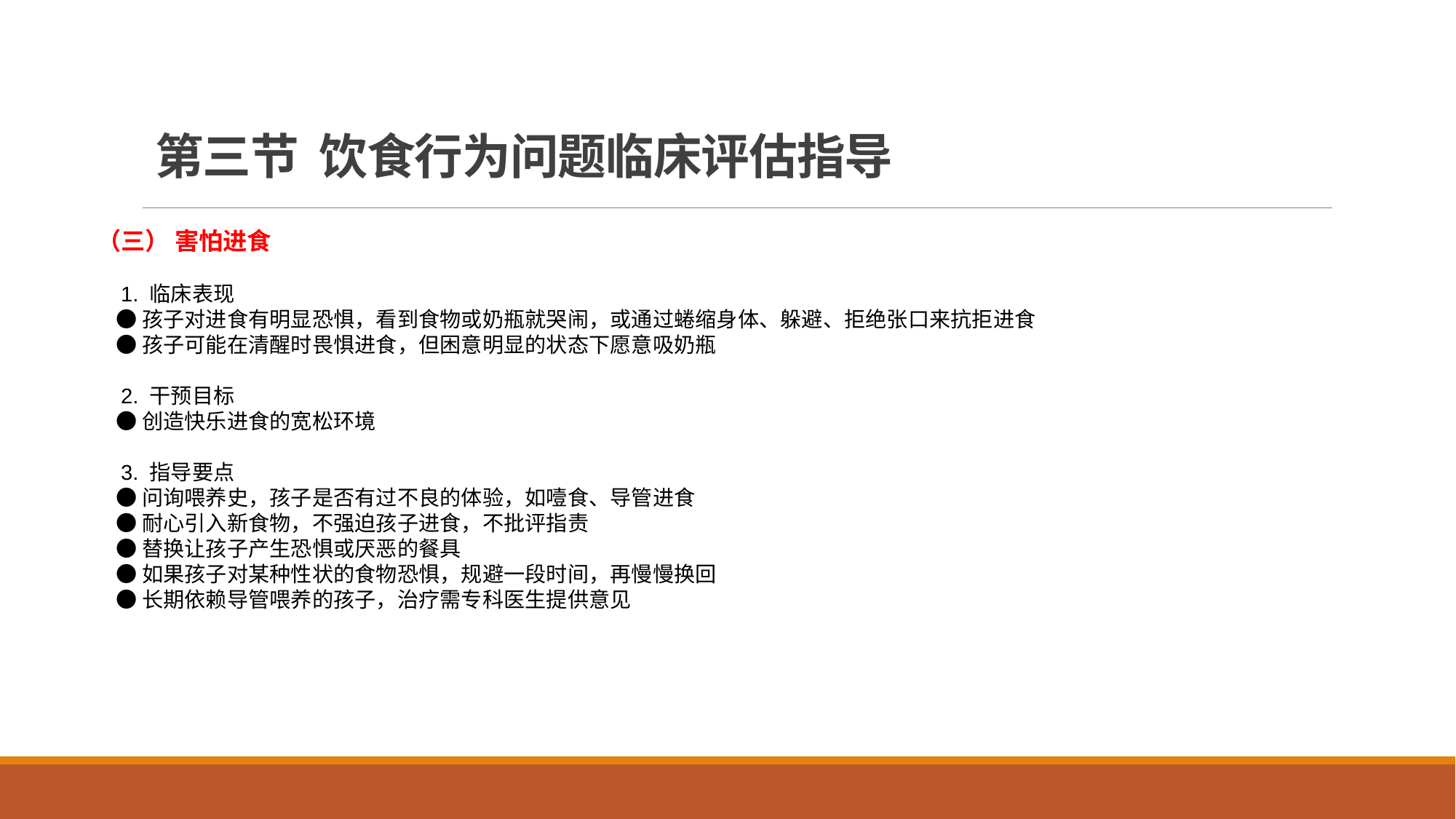

# 第三节  饮食行为问题临床评估指导
（三） 害怕进食

    1. 临床表现
    ●孩子对进食有明显恐惧，看到食物或奶瓶就哭闹，或通过蜷缩身体、躲避、拒绝张口来抗拒进食
    ●孩子可能在清醒时畏惧进食，但困意明显的状态下愿意吸奶瓶

    2. 干预目标
    ●创造快乐进食的宽松环境

    3. 指导要点
    ●问询喂养史，孩子是否有过不良的体验，如噎食、导管进食
    ●耐心引入新食物，不强迫孩子进食，不批评指责
    ●替换让孩子产生恐惧或厌恶的餐具
    ●如果孩子对某种性状的食物恐惧，规避一段时间，再慢慢换回
    ●长期依赖导管喂养的孩子，治疗需专科医生提供意见